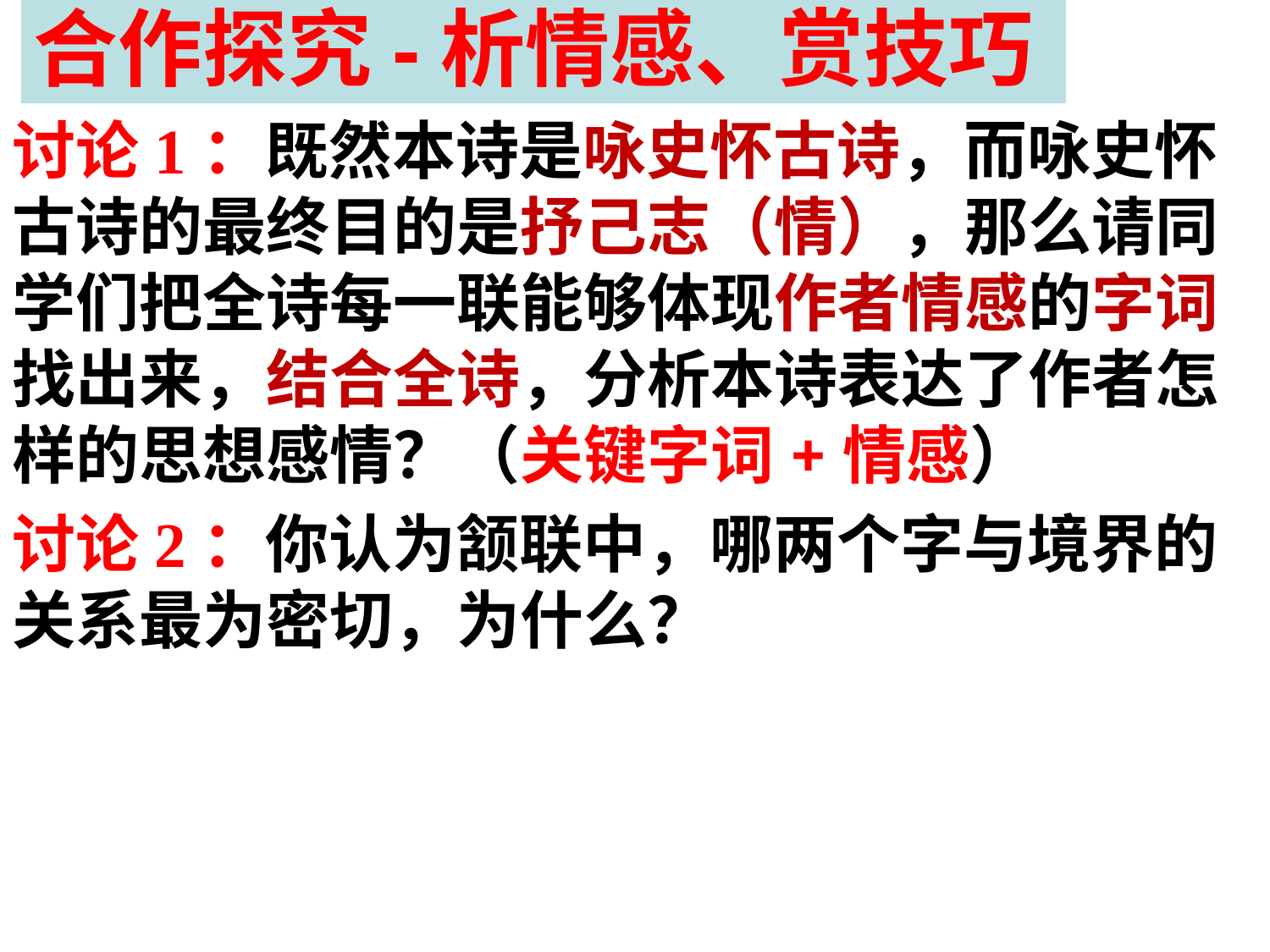

#
合作探究-析情感、赏技巧
讨论1：既然本诗是咏史怀古诗，而咏史怀古诗的最终目的是抒己志（情），那么请同学们把全诗每一联能够体现作者情感的字词找出来，结合全诗，分析本诗表达了作者怎样的思想感情？（关键字词+情感）
讨论2：你认为颔联中，哪两个字与境界的关系最为密切，为什么？